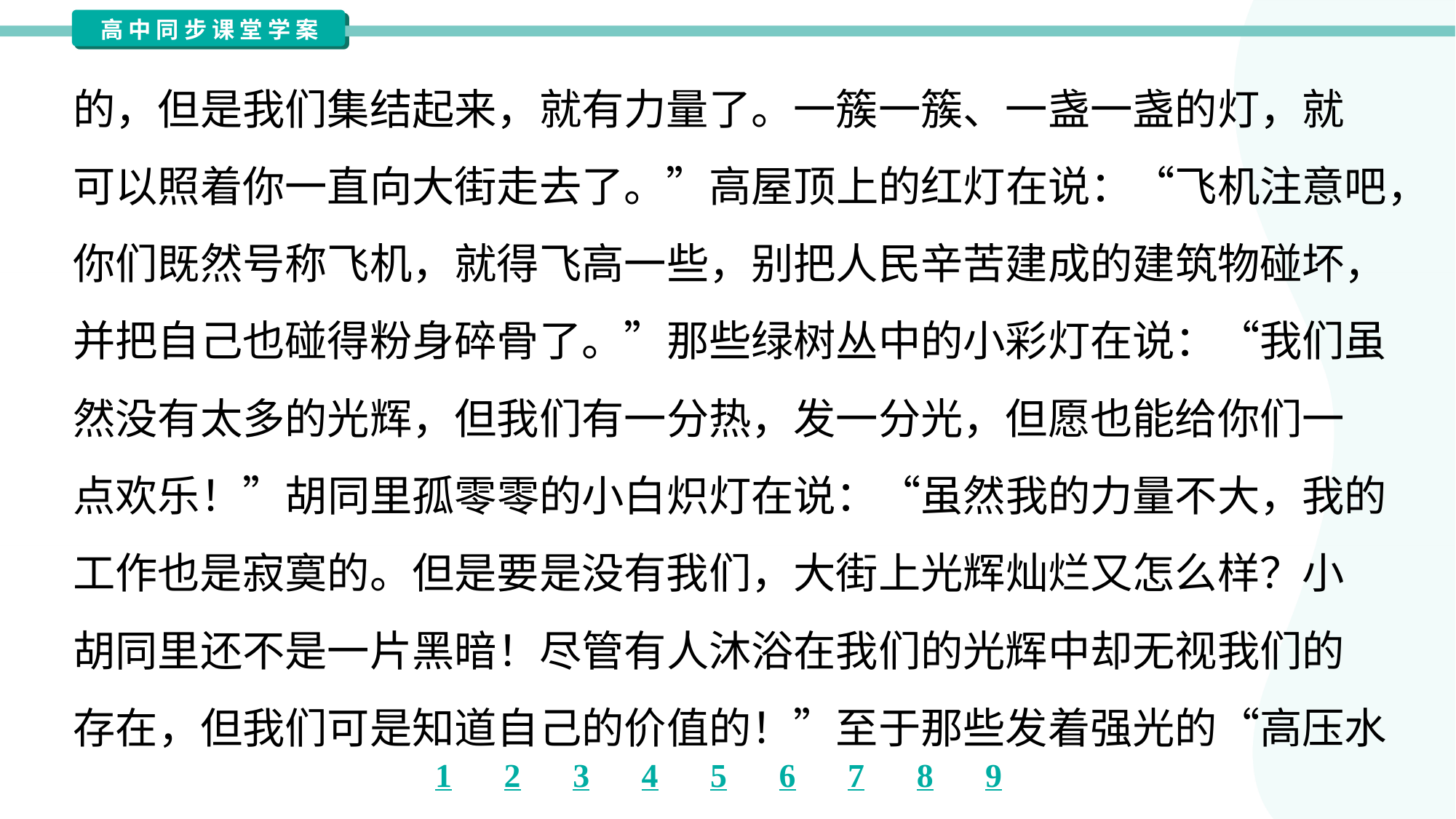

的，但是我们集结起来，就有力量了。一簇一簇、一盏一盏的灯，就
可以照着你一直向大街走去了。”高屋顶上的红灯在说：“飞机注意吧，
你们既然号称飞机，就得飞高一些，别把人民辛苦建成的建筑物碰坏，
并把自己也碰得粉身碎骨了。”那些绿树丛中的小彩灯在说：“我们虽
然没有太多的光辉，但我们有一分热，发一分光，但愿也能给你们一
点欢乐！”胡同里孤零零的小白炽灯在说：“虽然我的力量不大，我的
工作也是寂寞的。但是要是没有我们，大街上光辉灿烂又怎么样？小
胡同里还不是一片黑暗！尽管有人沐浴在我们的光辉中却无视我们的
存在，但我们可是知道自己的价值的！”至于那些发着强光的“高压水